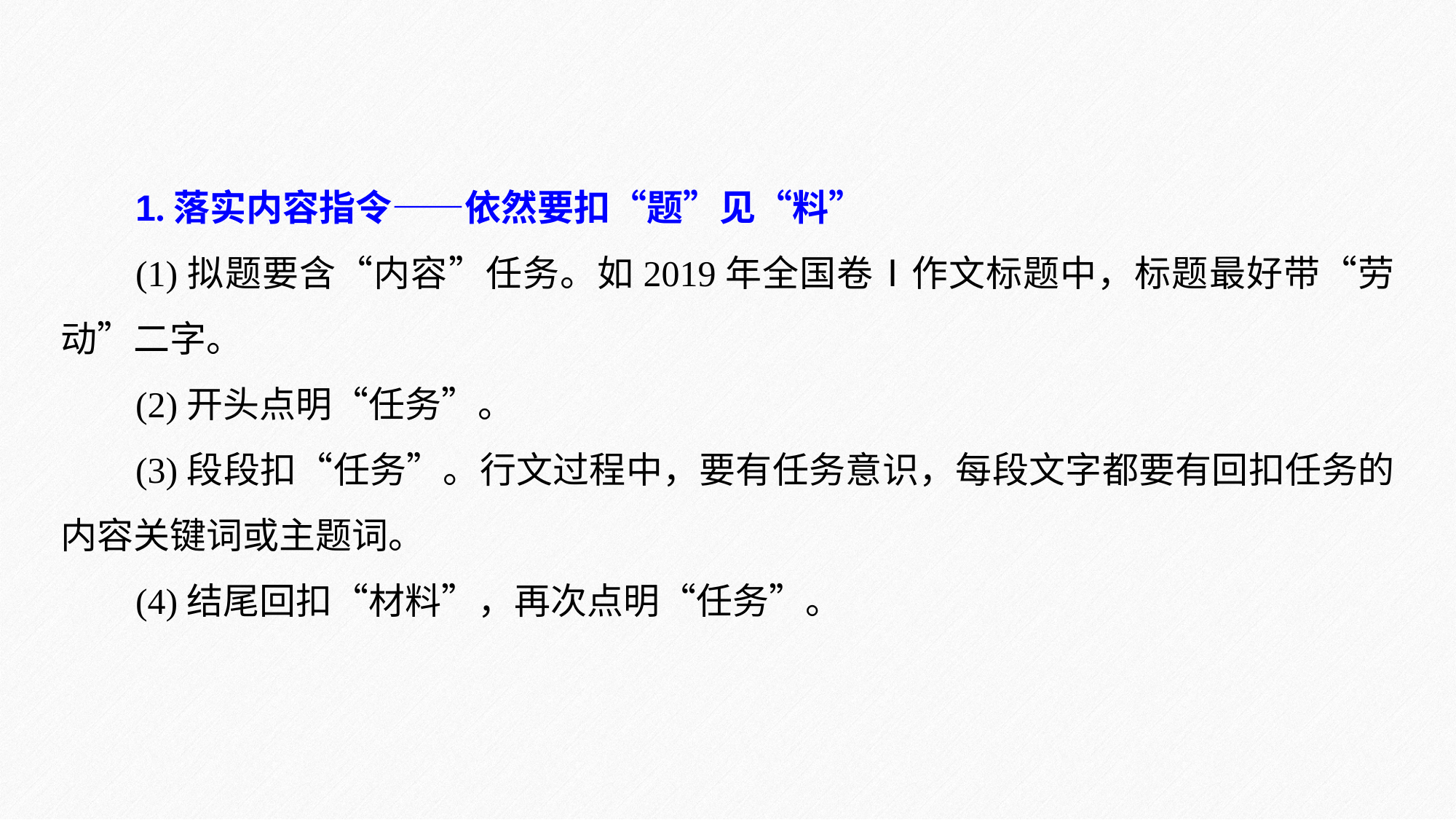

1.落实内容指令——依然要扣“题”见“料”
(1)拟题要含“内容”任务。如2019年全国卷Ⅰ作文标题中，标题最好带“劳动”二字。
(2)开头点明“任务”。
(3)段段扣“任务”。行文过程中，要有任务意识，每段文字都要有回扣任务的内容关键词或主题词。
(4)结尾回扣“材料”，再次点明“任务”。